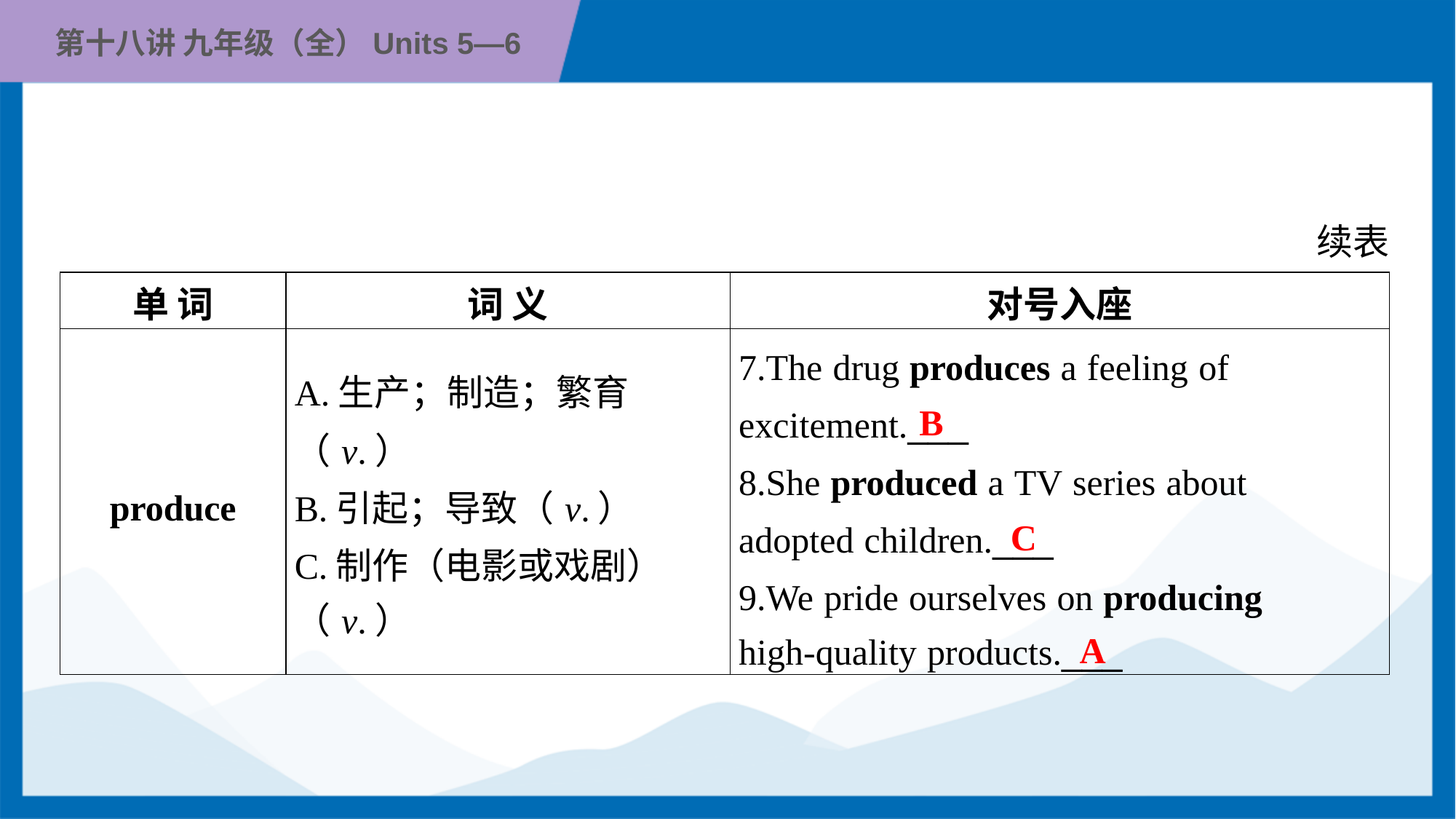

续表
| 单 词 | 词 义 | 对号入座 |
| --- | --- | --- |
| produce | A.生产；制造；繁育（v.） B.引起；导致（v.） C.制作（电影或戏剧） （v.） | 7.The drug produces a feeling of excitement.\_\_\_ 8.She produced a TV series about adopted children.\_\_\_ 9.We pride ourselves on producing high-quality products.\_\_\_ |
B
C
A